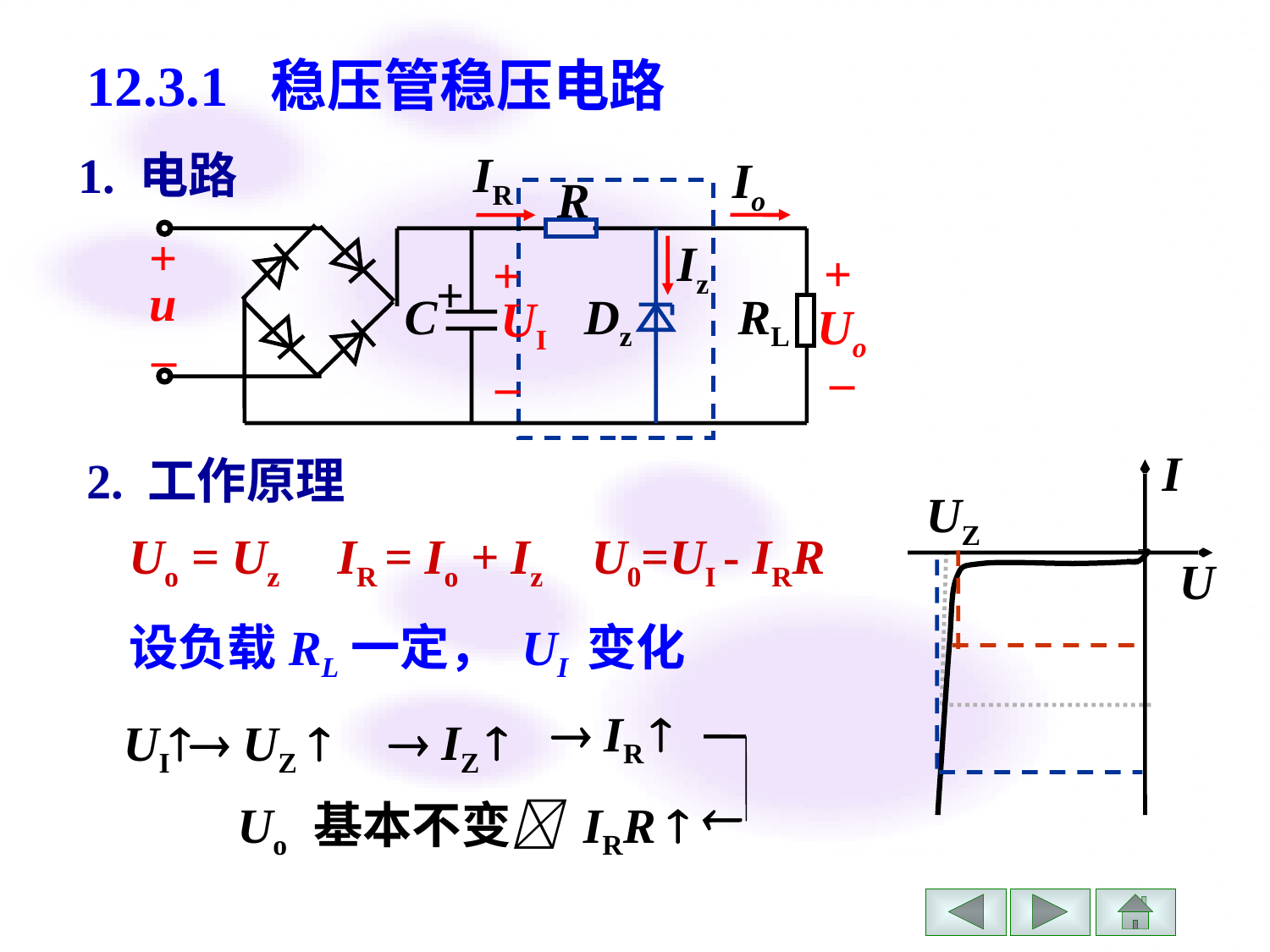

# 12.3.1  稳压管稳压电路
1. 电路
IR
Io
R

+

Iz

+
+
UI
–

+

u

C
Dz
RL
Uo

–

–

I

UZ
U

2. 工作原理
Uo = Uz        IR = Io + Iz      U0=UI - IRR

设负载RL一定， UI 变化

→ IR ↑
→ IZ ↑
UI↑→ UZ ↑

←

            Uo  基本不变← IRR ↑